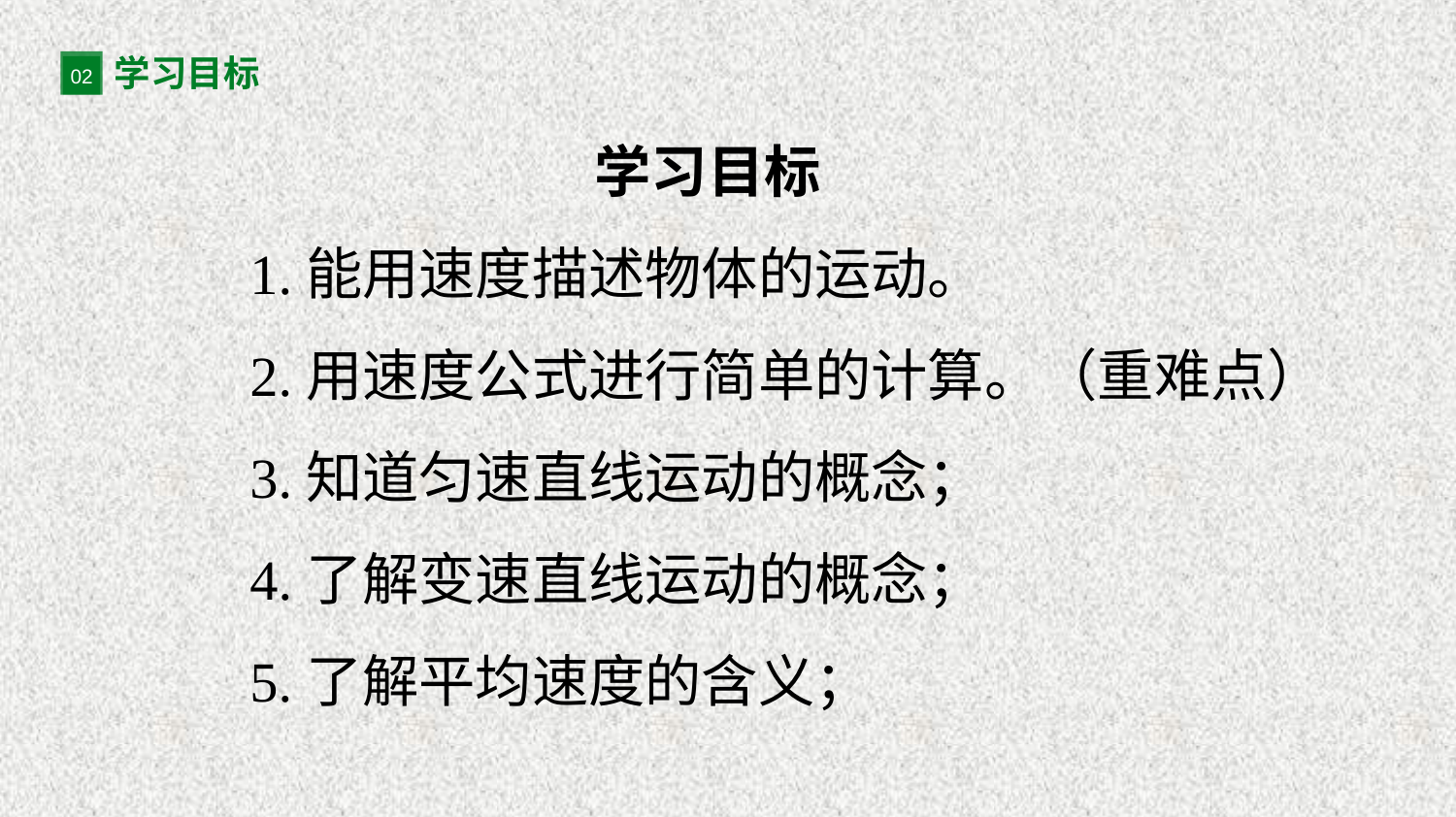

学习目标

02
                     学习目标
1.能用速度描述物体的运动。
2.用速度公式进行简单的计算。（重难点）
3.知道匀速直线运动的概念；
4.了解变速直线运动的概念；
5.了解平均速度的含义；